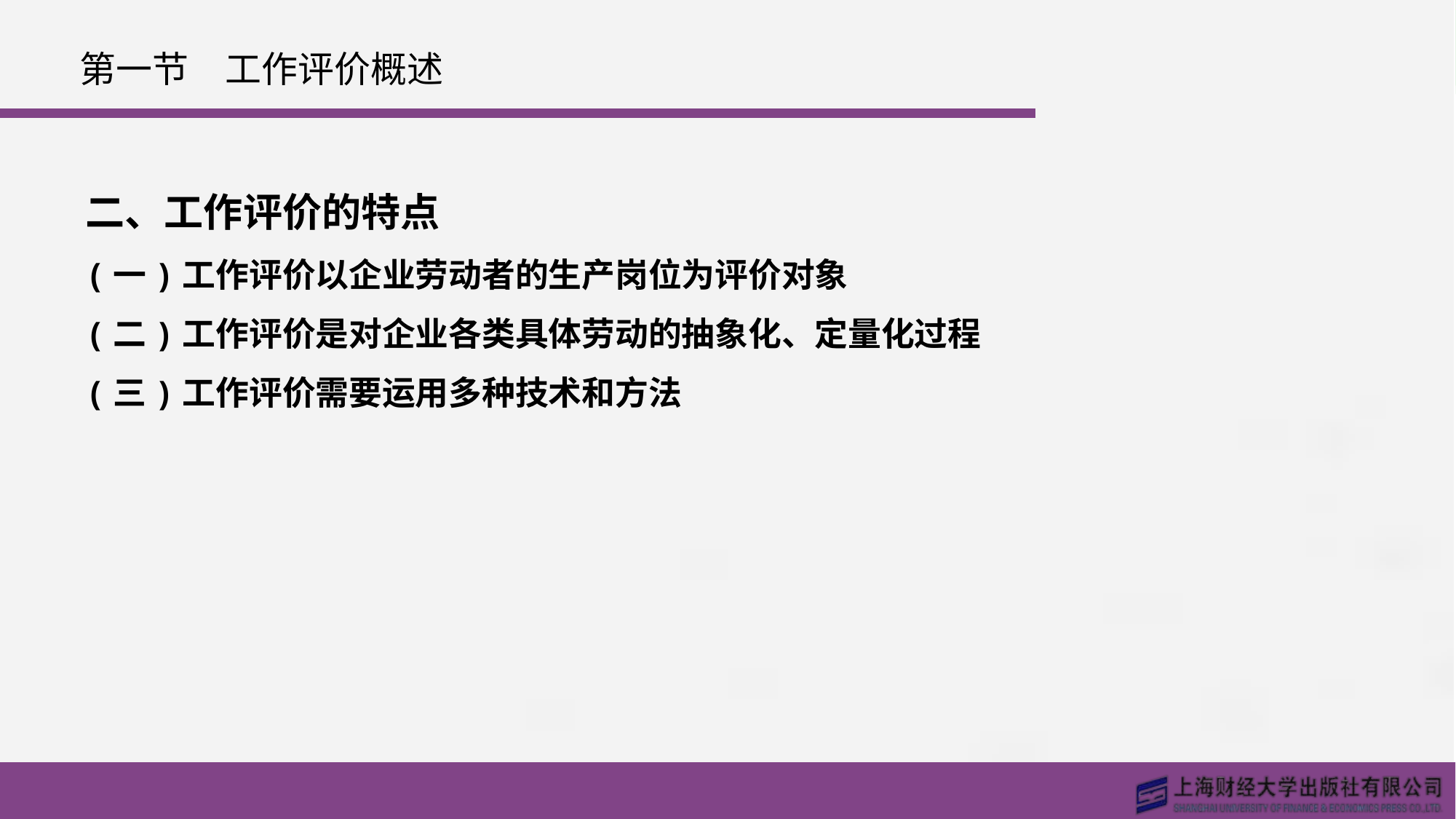

# 第一节　工作评价概述
二、工作评价的特点
(一)工作评价以企业劳动者的生产岗位为评价对象
(二)工作评价是对企业各类具体劳动的抽象化、定量化过程
(三)工作评价需要运用多种技术和方法